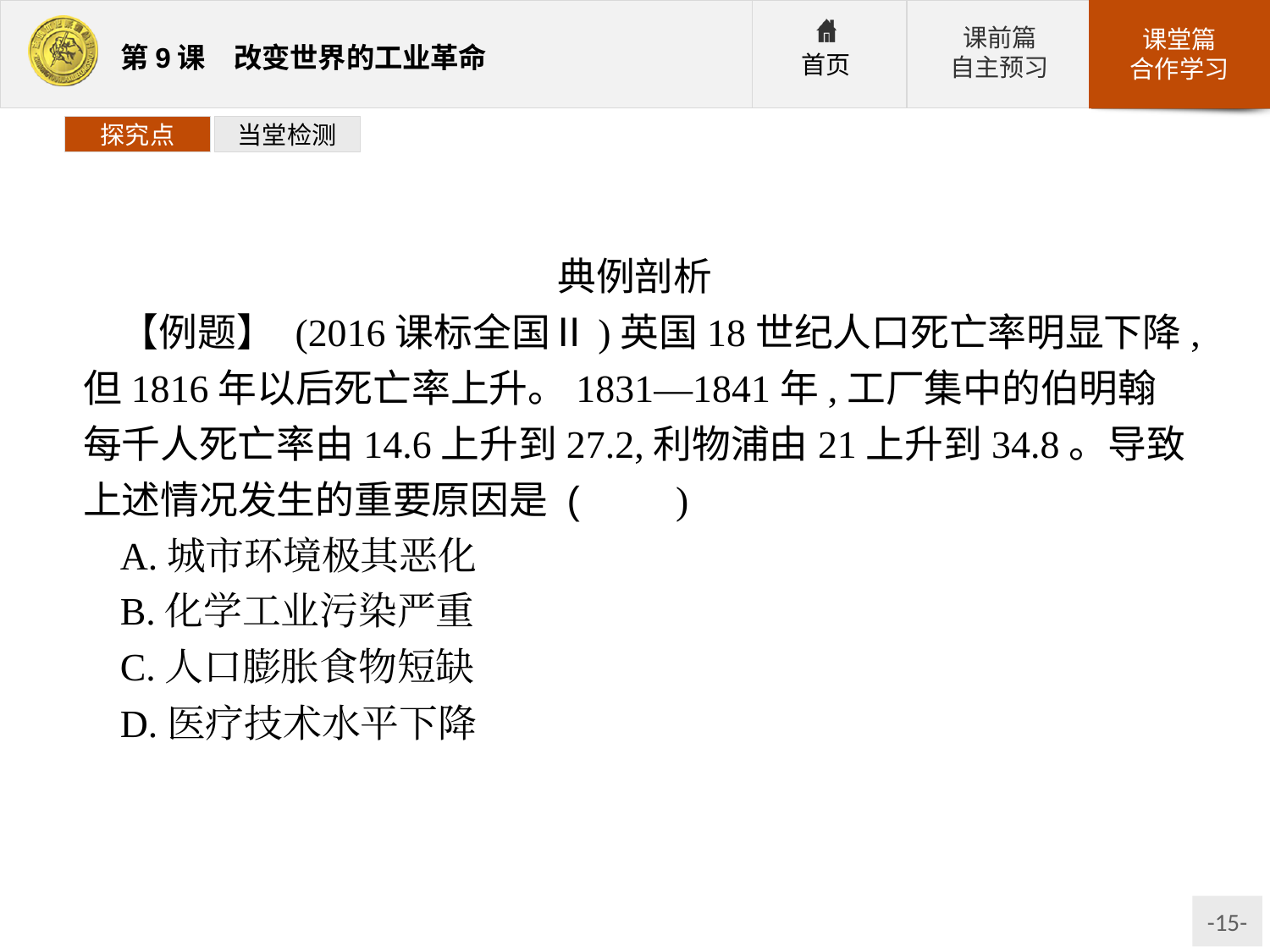

探究点
当堂检测
典例剖析
【例题】 (2016课标全国Ⅱ)英国18世纪人口死亡率明显下降,但1816年以后死亡率上升。1831—1841年,工厂集中的伯明翰每千人死亡率由14.6上升到27.2,利物浦由21上升到34.8。导致上述情况发生的重要原因是 (　　)
A.城市环境极其恶化
B.化学工业污染严重
C.人口膨胀食物短缺
D.医疗技术水平下降